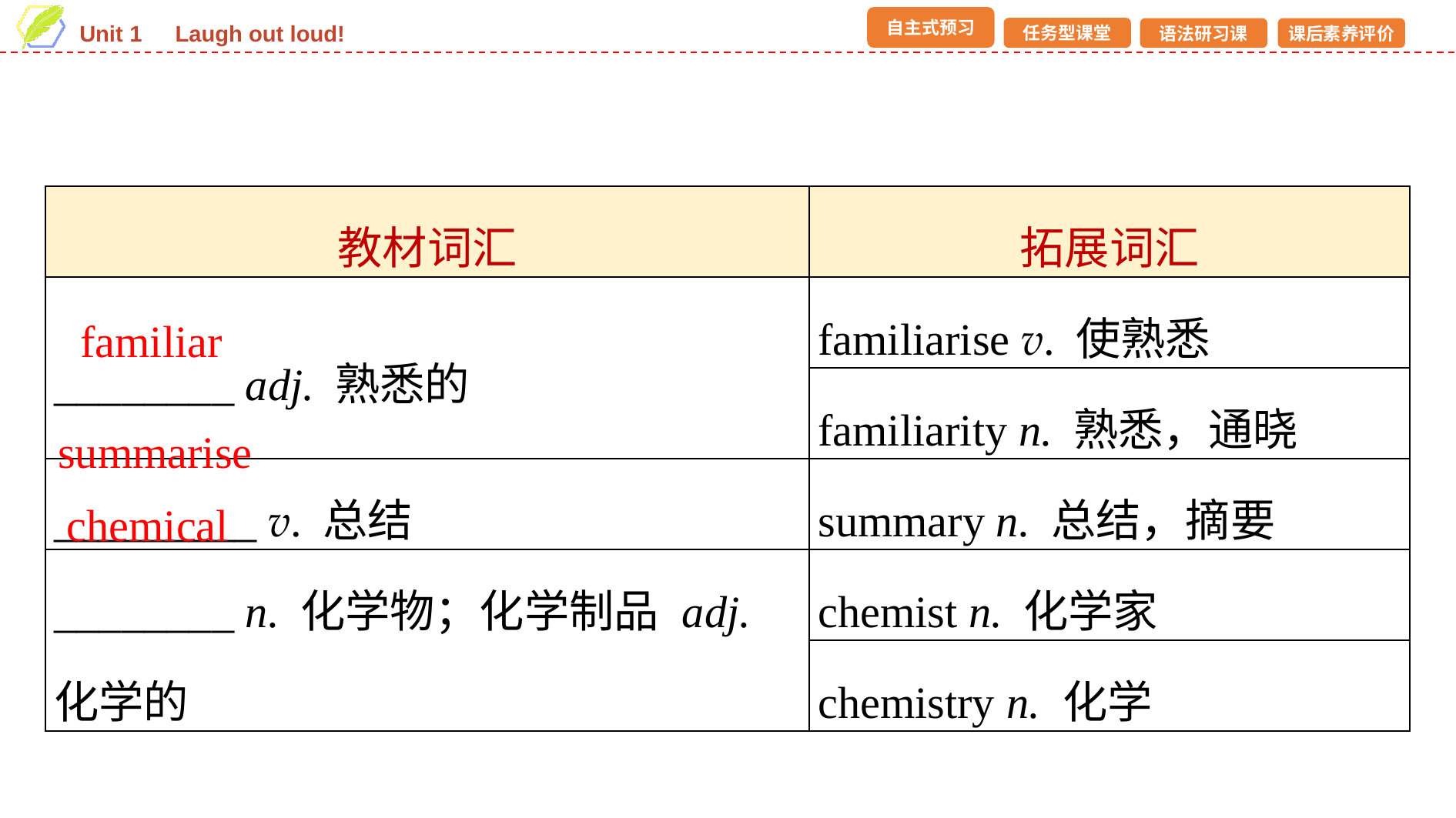

| 教材词汇 | 拓展词汇 |
| --- | --- |
| \_\_\_\_\_\_\_\_ adj. 熟悉的 | familiarise v. 使熟悉 |
|  | familiarity n. 熟悉，通晓 |
| \_\_\_\_\_\_\_\_\_ v. 总结 | summary n. 总结，摘要 |
| \_\_\_\_\_\_\_\_ n. 化学物；化学制品 adj. 化学的 | chemist n. 化学家 |
|  | chemistry n. 化学 |
familiar
summarise
chemical